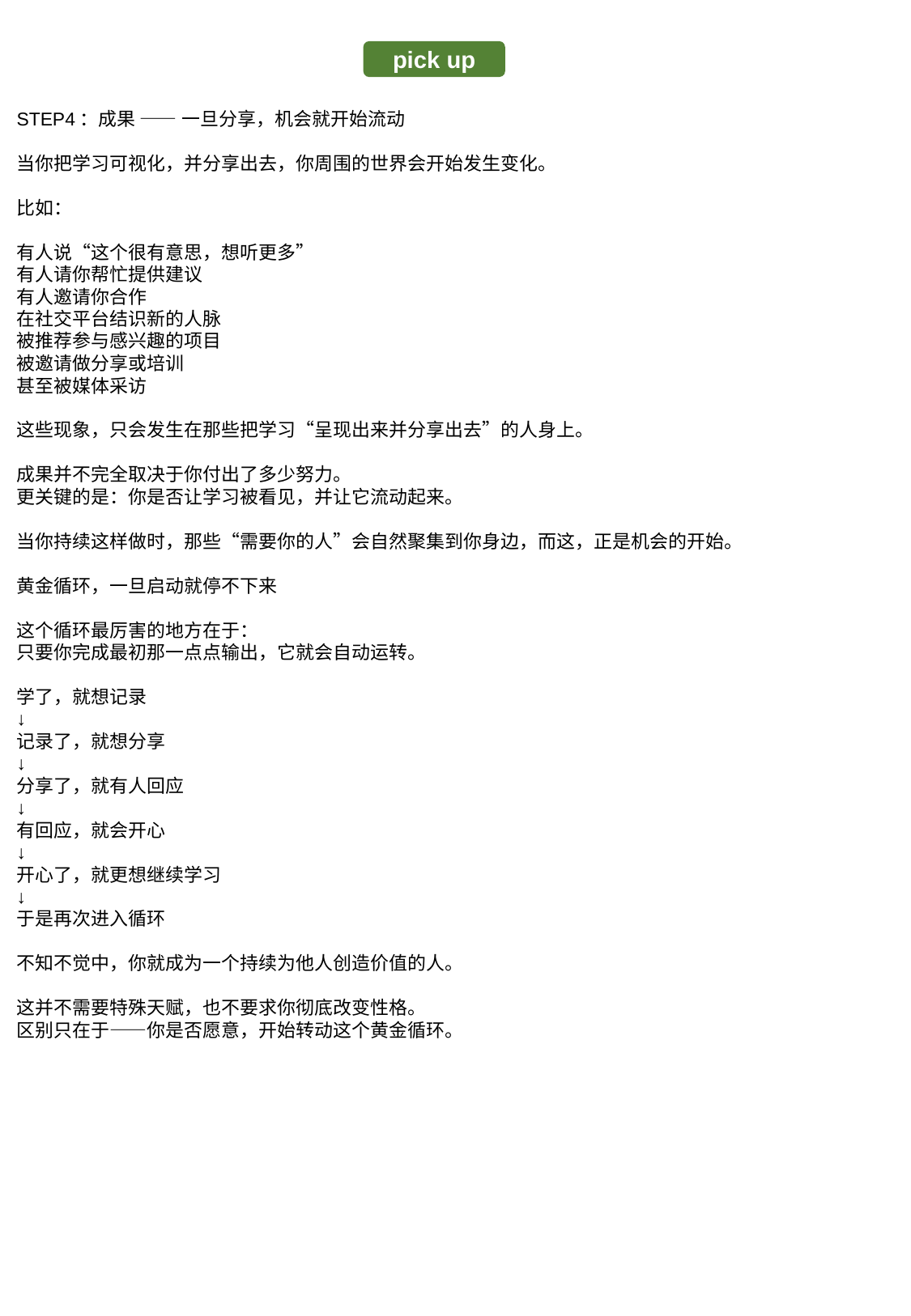

pick up
STEP4：成果 —— 一旦分享，机会就开始流动

当你把学习可视化，并分享出去，你周围的世界会开始发生变化。

比如：

有人说“这个很有意思，想听更多”
有人请你帮忙提供建议
有人邀请你合作
在社交平台结识新的人脉
被推荐参与感兴趣的项目
被邀请做分享或培训
甚至被媒体采访

这些现象，只会发生在那些把学习“呈现出来并分享出去”的人身上。

成果并不完全取决于你付出了多少努力。
更关键的是：你是否让学习被看见，并让它流动起来。

当你持续这样做时，那些“需要你的人”会自然聚集到你身边，而这，正是机会的开始。

黄金循环，一旦启动就停不下来

这个循环最厉害的地方在于：
只要你完成最初那一点点输出，它就会自动运转。

学了，就想记录
↓
记录了，就想分享
↓
分享了，就有人回应
↓
有回应，就会开心
↓
开心了，就更想继续学习
↓
于是再次进入循环

不知不觉中，你就成为一个持续为他人创造价值的人。

这并不需要特殊天赋，也不要求你彻底改变性格。
区别只在于——你是否愿意，开始转动这个黄金循环。